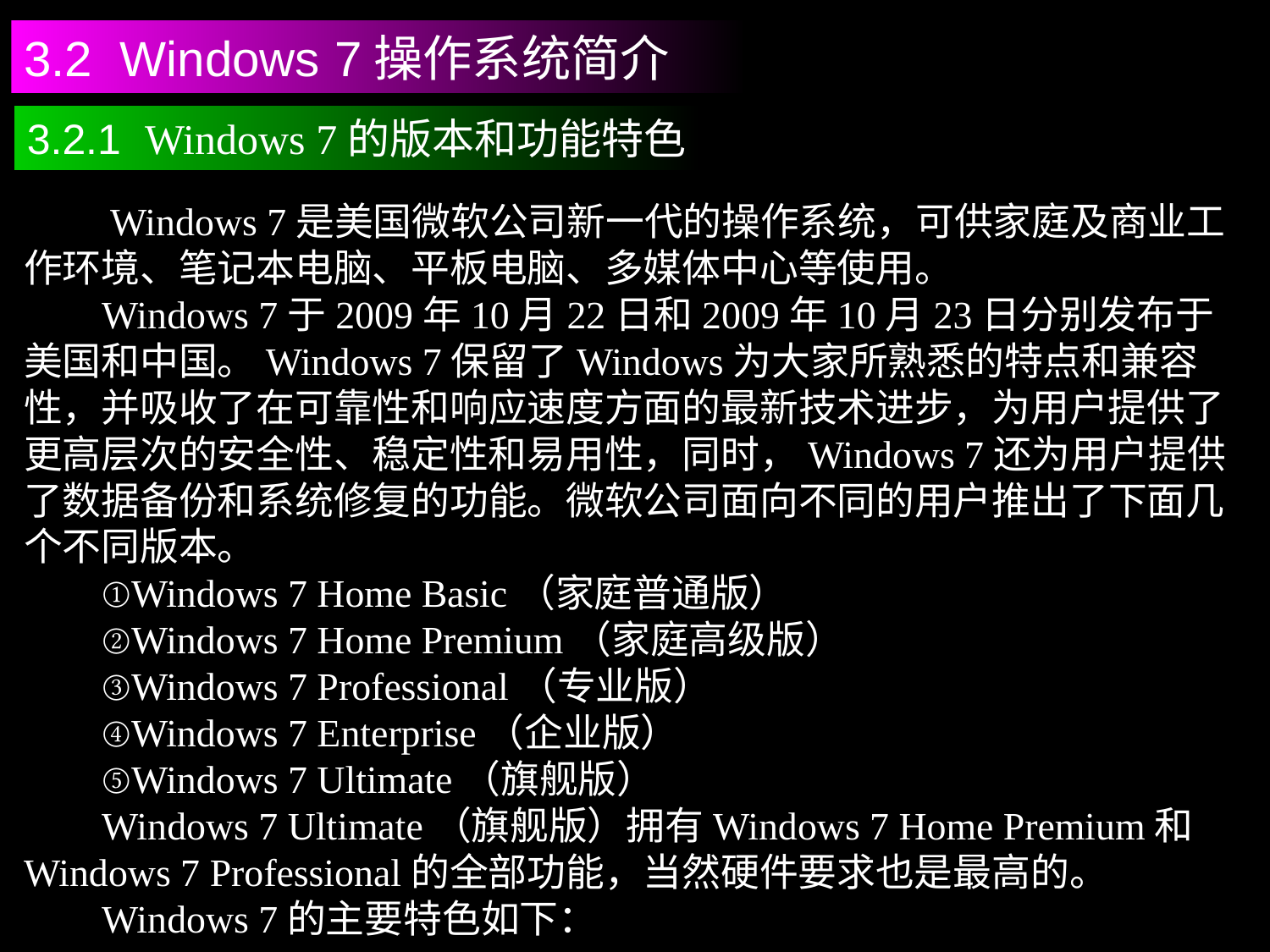

3.2  Windows 7操作系统简介
3.2.1  Windows 7的版本和功能特色
        Windows 7是美国微软公司新一代的操作系统，可供家庭及商业工作环境、笔记本电脑、平板电脑、多媒体中心等使用。
        Windows 7于2009年10月22日和2009年10月23日分别发布于美国和中国。Windows 7保留了Windows为大家所熟悉的特点和兼容性，并吸收了在可靠性和响应速度方面的最新技术进步，为用户提供了更高层次的安全性、稳定性和易用性，同时，Windows 7还为用户提供了数据备份和系统修复的功能。微软公司面向不同的用户推出了下面几个不同版本。
        ①Windows 7 Home Basic（家庭普通版）
        ②Windows 7 Home Premium（家庭高级版）
        ③Windows 7 Professional（专业版）
        ④Windows 7 Enterprise（企业版）
        ⑤Windows 7 Ultimate（旗舰版）
        Windows 7 Ultimate（旗舰版）拥有Windows 7 Home Premium和Windows 7 Professional的全部功能，当然硬件要求也是最高的。
        Windows 7的主要特色如下：